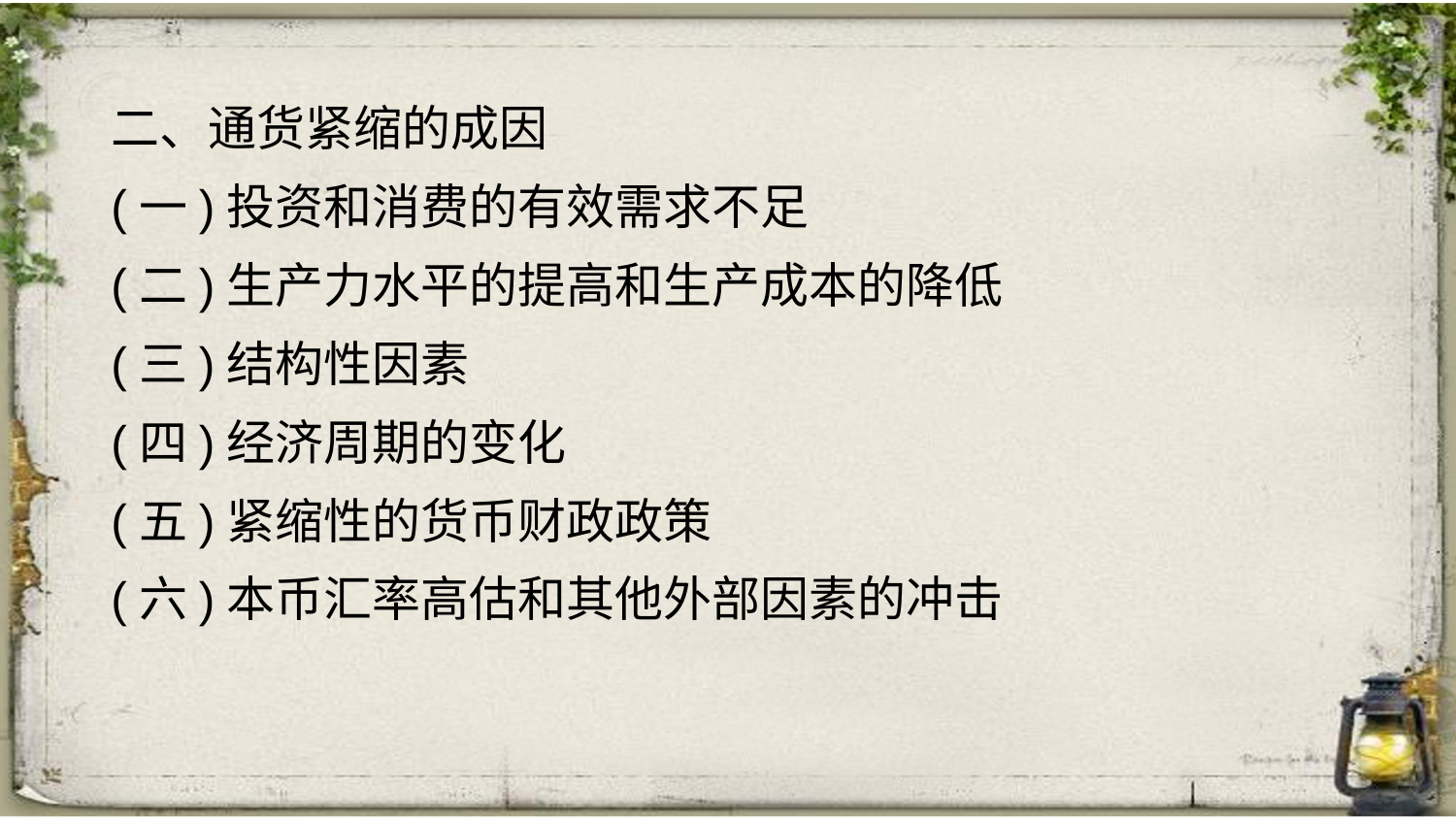

二、通货紧缩的成因
(一)投资和消费的有效需求不足
(二)生产力水平的提高和生产成本的降低
(三)结构性因素
(四)经济周期的变化
(五)紧缩性的货币财政政策
(六)本币汇率高估和其他外部因素的冲击